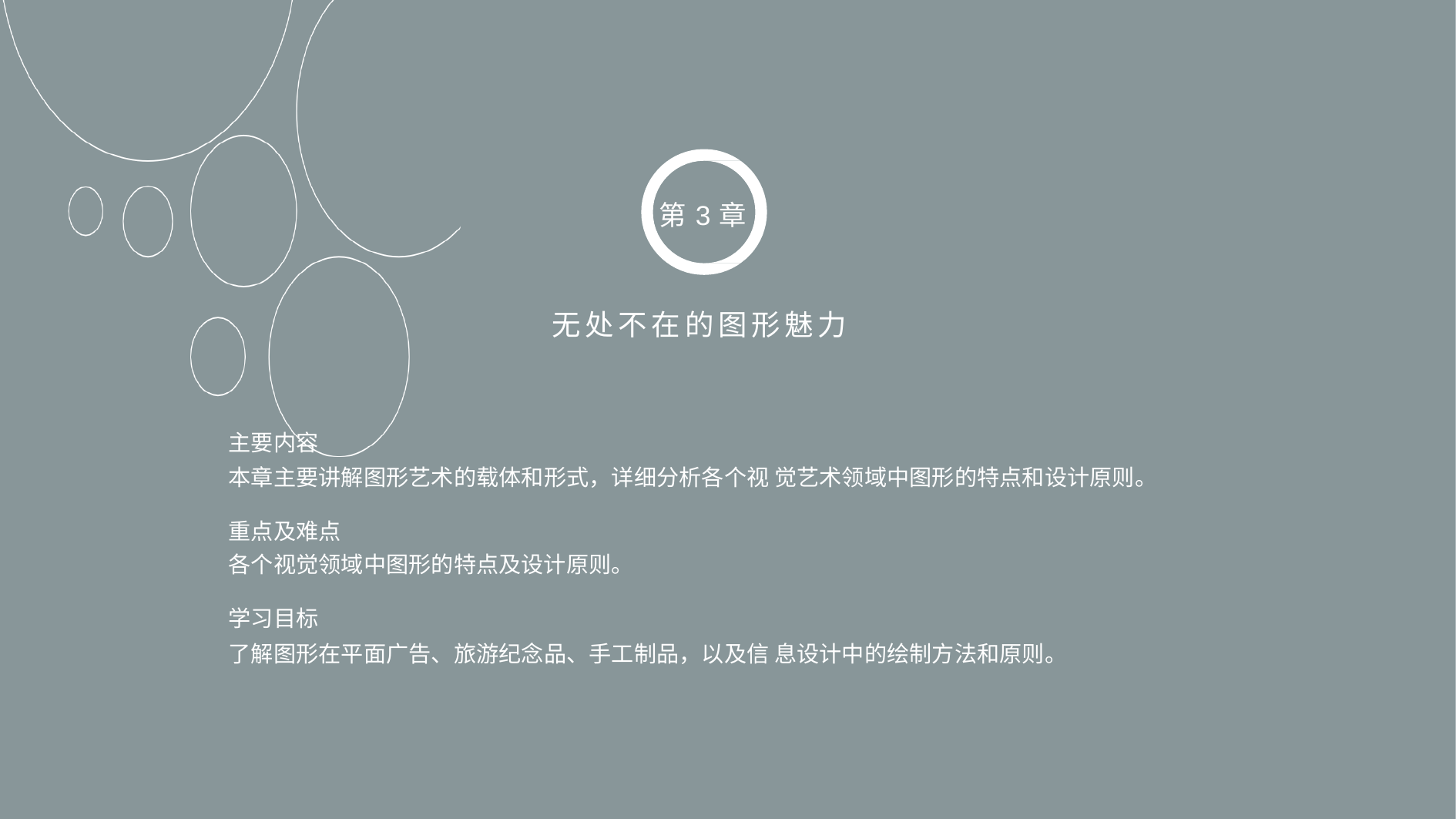

第3章

无处不在的图形魅力
主要内容
本章主要讲解图形艺术的载体和形式，详细分析各个视 觉艺术领域中图形的特点和设计原则。

重点及难点
各个视觉领域中图形的特点及设计原则。

学习目标
了解图形在平面广告、旅游纪念品、手工制品，以及信 息设计中的绘制方法和原则。